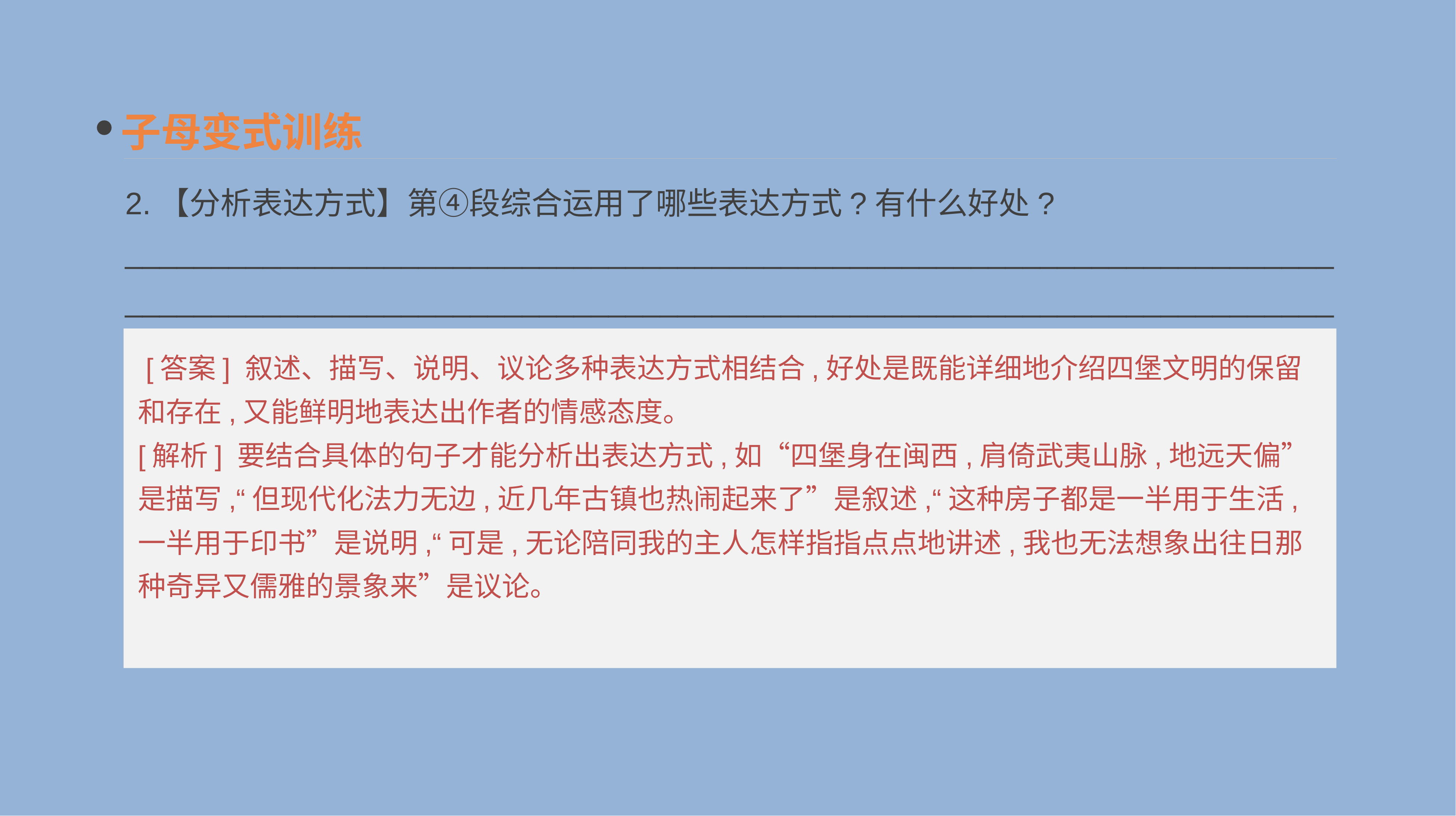

子母变式训练

2.【分析表达方式】第④段综合运用了哪些表达方式?有什么好处?
______________________________________________________________________________________________________________________________________________________________________________

 [答案] 叙述、描写、说明、议论多种表达方式相结合,好处是既能详细地介绍四堡文明的保留和存在,又能鲜明地表达出作者的情感态度。
[解析] 要结合具体的句子才能分析出表达方式,如“四堡身在闽西,肩倚武夷山脉,地远天偏”是描写,“但现代化法力无边,近几年古镇也热闹起来了”是叙述,“这种房子都是一半用于生活,一半用于印书”是说明,“可是,无论陪同我的主人怎样指指点点地讲述,我也无法想象出往日那种奇异又儒雅的景象来”是议论。